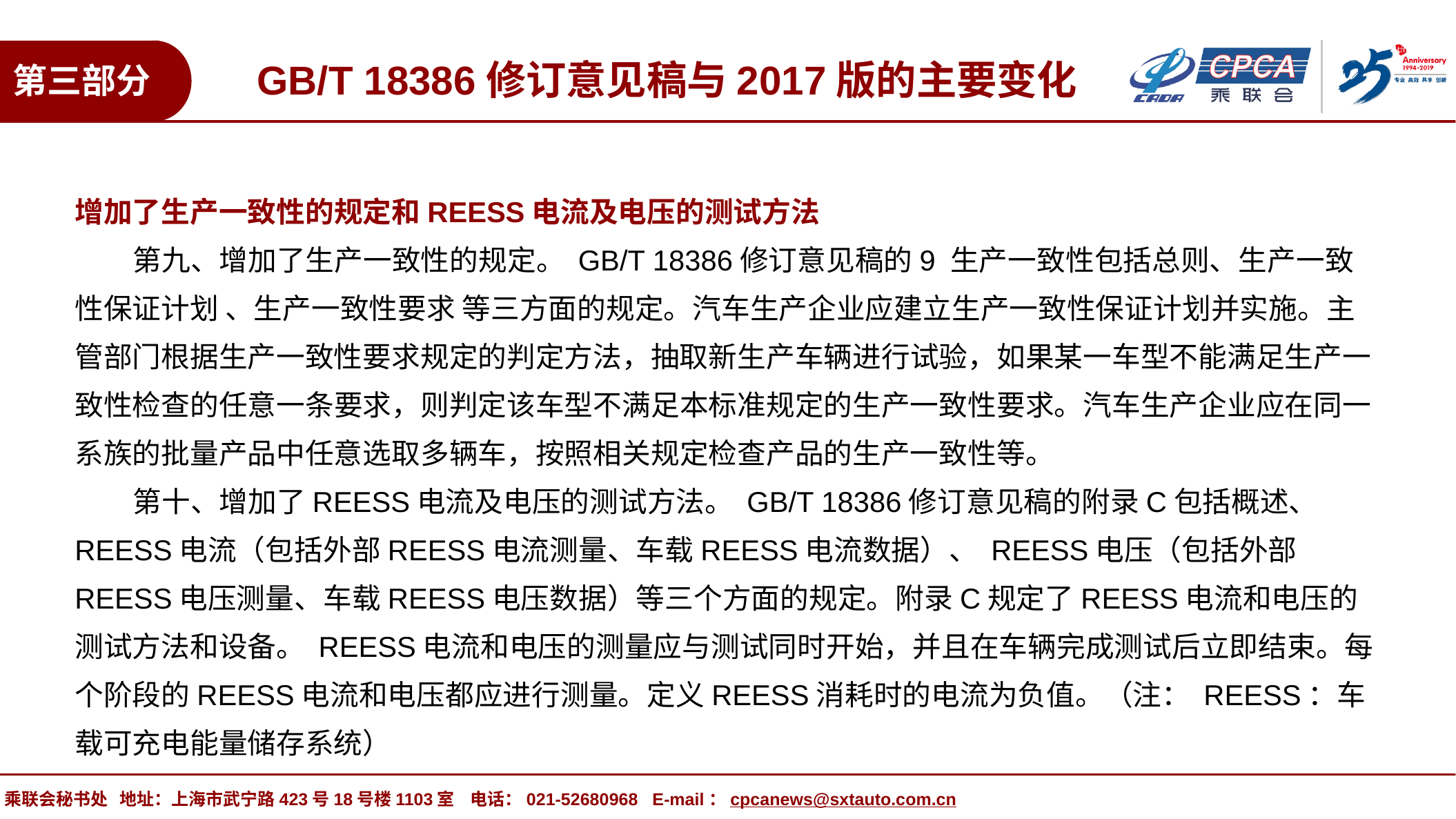

GB/T 18386修订意见稿与2017版的主要变化
第三部分
增加了生产一致性的规定和REESS电流及电压的测试方法
        第九、增加了生产一致性的规定。 GB/T 18386修订意见稿的9 生产一致性包括总则、生产一致性保证计划 、生产一致性要求 等三方面的规定。汽车生产企业应建立生产一致性保证计划并实施。主管部门根据生产一致性要求规定的判定方法，抽取新生产车辆进行试验，如果某一车型不能满足生产一致性检查的任意一条要求，则判定该车型不满足本标准规定的生产一致性要求。汽车生产企业应在同一系族的批量产品中任意选取多辆车，按照相关规定检查产品的生产一致性等。
        第十、增加了REESS电流及电压的测试方法。 GB/T 18386修订意见稿的附录C包括概述、 REESS电流（包括外部REESS电流测量、车载REESS电流数据）、 REESS电压（包括外部REESS电压测量、车载REESS电压数据）等三个方面的规定。附录C规定了REESS电流和电压的测试方法和设备。 REESS电流和电压的测量应与测试同时开始，并且在车辆完成测试后立即结束。每个阶段的REESS电流和电压都应进行测量。定义REESS消耗时的电流为负值。（注： REESS：车载可充电能量储存系统）